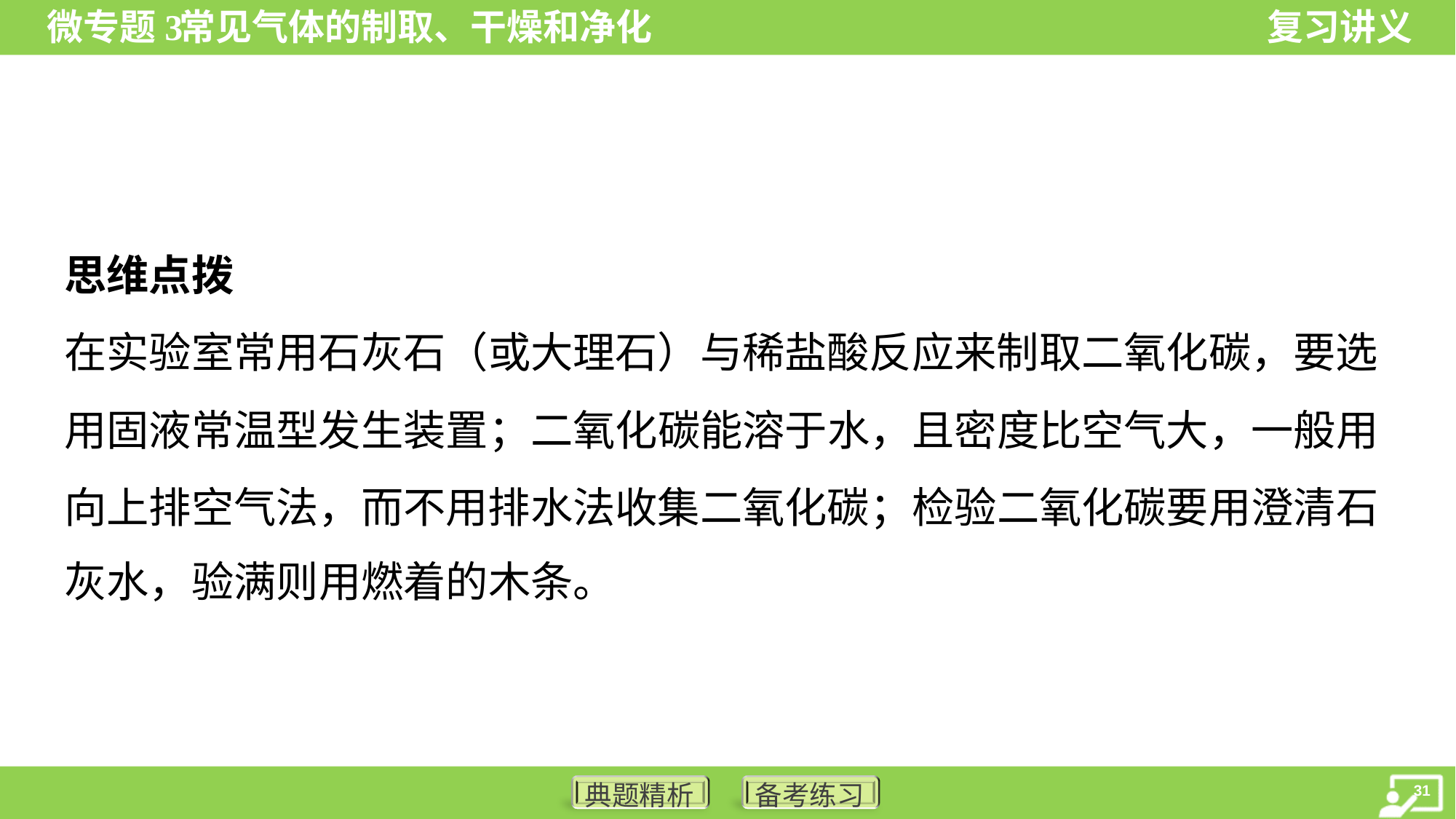

思维点拨
在实验室常用石灰石（或大理石）与稀盐酸反应来制取二氧化碳，要选
用固液常温型发生装置；二氧化碳能溶于水，且密度比空气大，一般用
向上排空气法，而不用排水法收集二氧化碳；检验二氧化碳要用澄清石
灰水，验满则用燃着的木条。